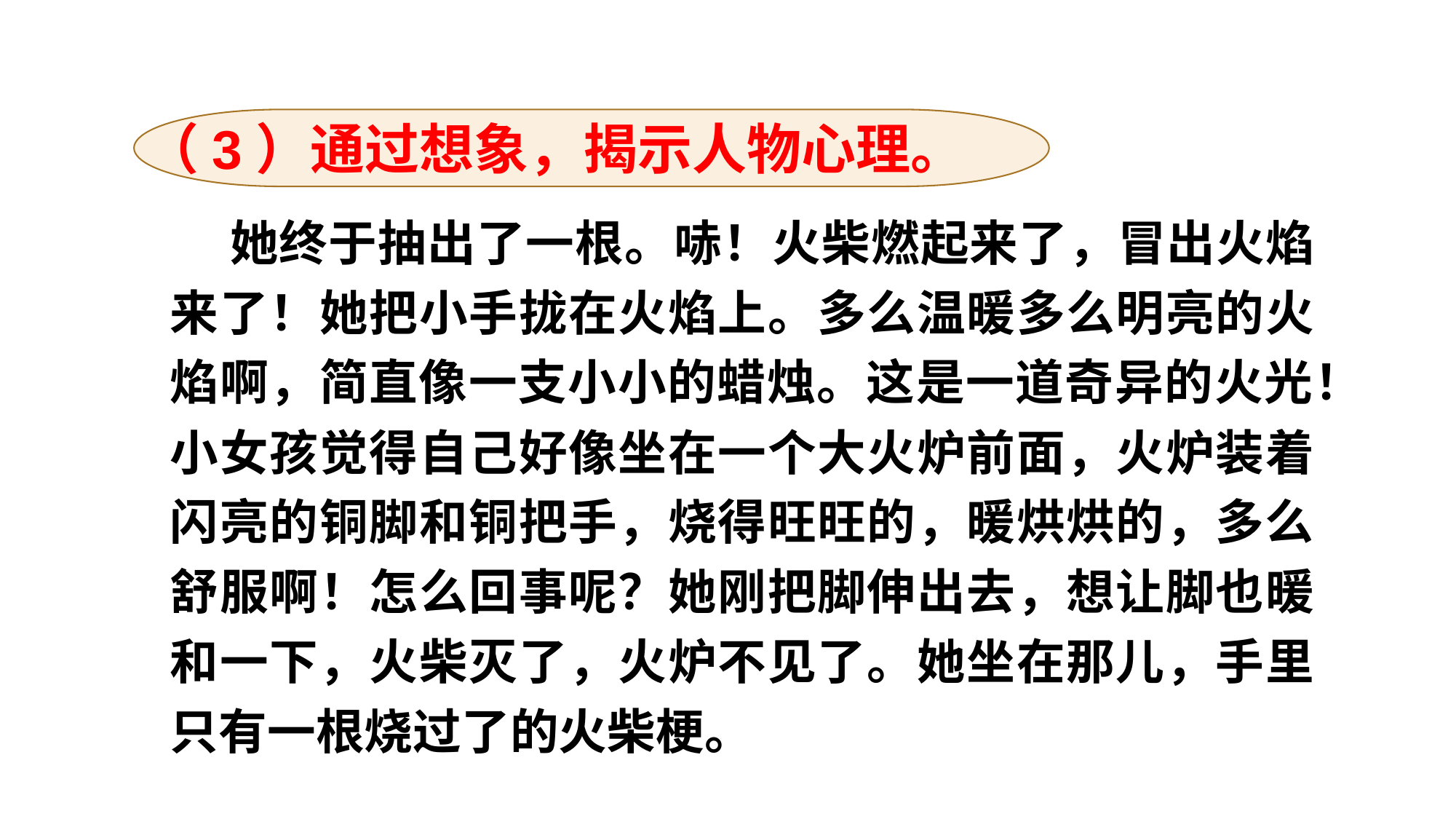

（3）通过想象，揭示人物心理。
    她终于抽出了一根。哧！火柴燃起来了，冒出火焰来了！她把小手拢在火焰上。多么温暖多么明亮的火焰啊，简直像一支小小的蜡烛。这是一道奇异的火光！小女孩觉得自己好像坐在一个大火炉前面，火炉装着闪亮的铜脚和铜把手，烧得旺旺的，暖烘烘的，多么舒服啊！怎么回事呢？她刚把脚伸出去，想让脚也暖和一下，火柴灭了，火炉不见了。她坐在那儿，手里只有一根烧过了的火柴梗。